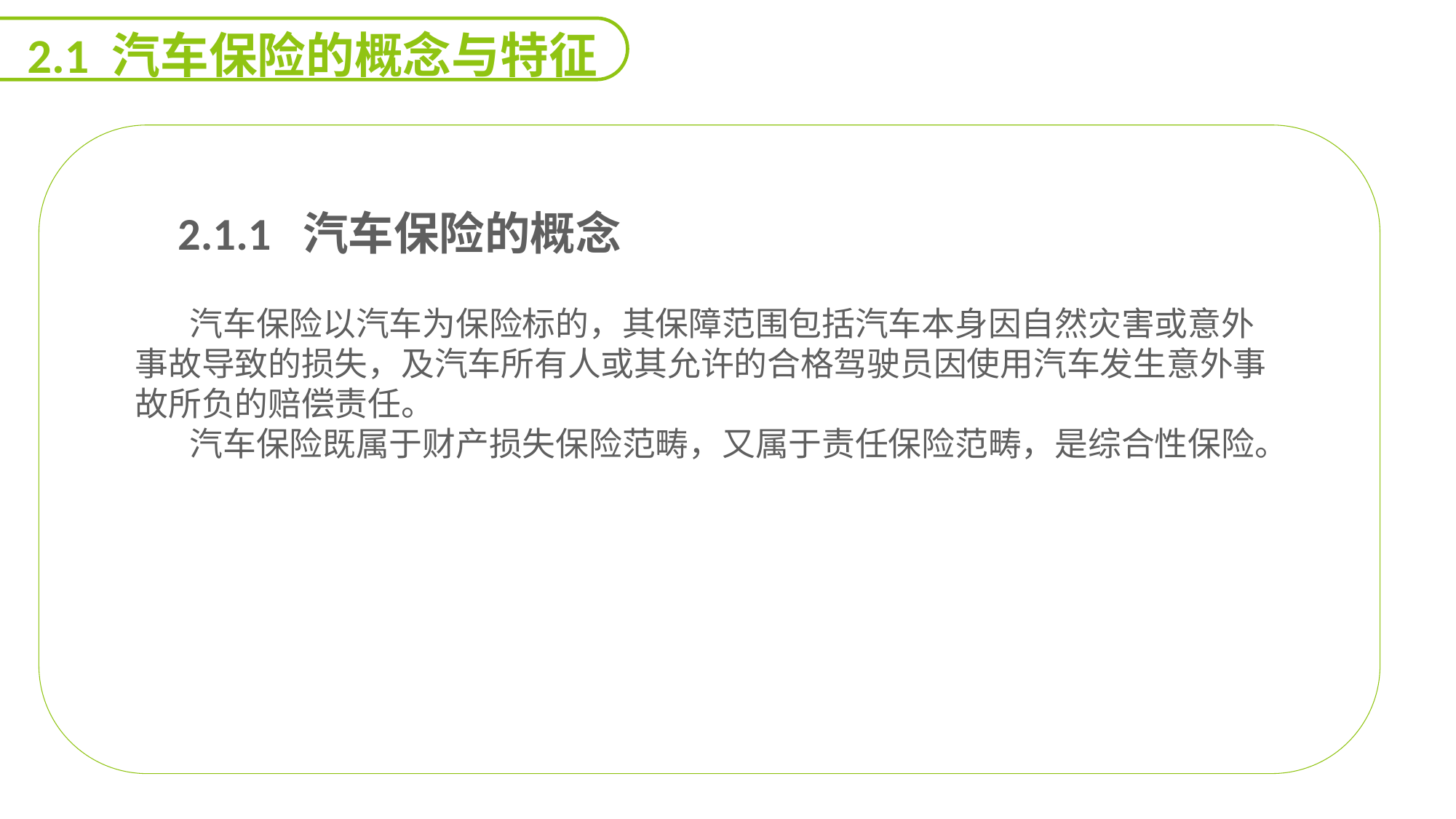

2.1 汽车保险的概念与特征

 2.1.1  汽车保险的概念

汽车保险以汽车为保险标的，其保障范围包括汽车本身因自然灾害或意外事故导致的损失，及汽车所有人或其允许的合格驾驶员因使用汽车发生意外事故所负的赔偿责任。
汽车保险既属于财产损失保险范畴，又属于责任保险范畴，是综合性保险。
能力
目标
延迟符